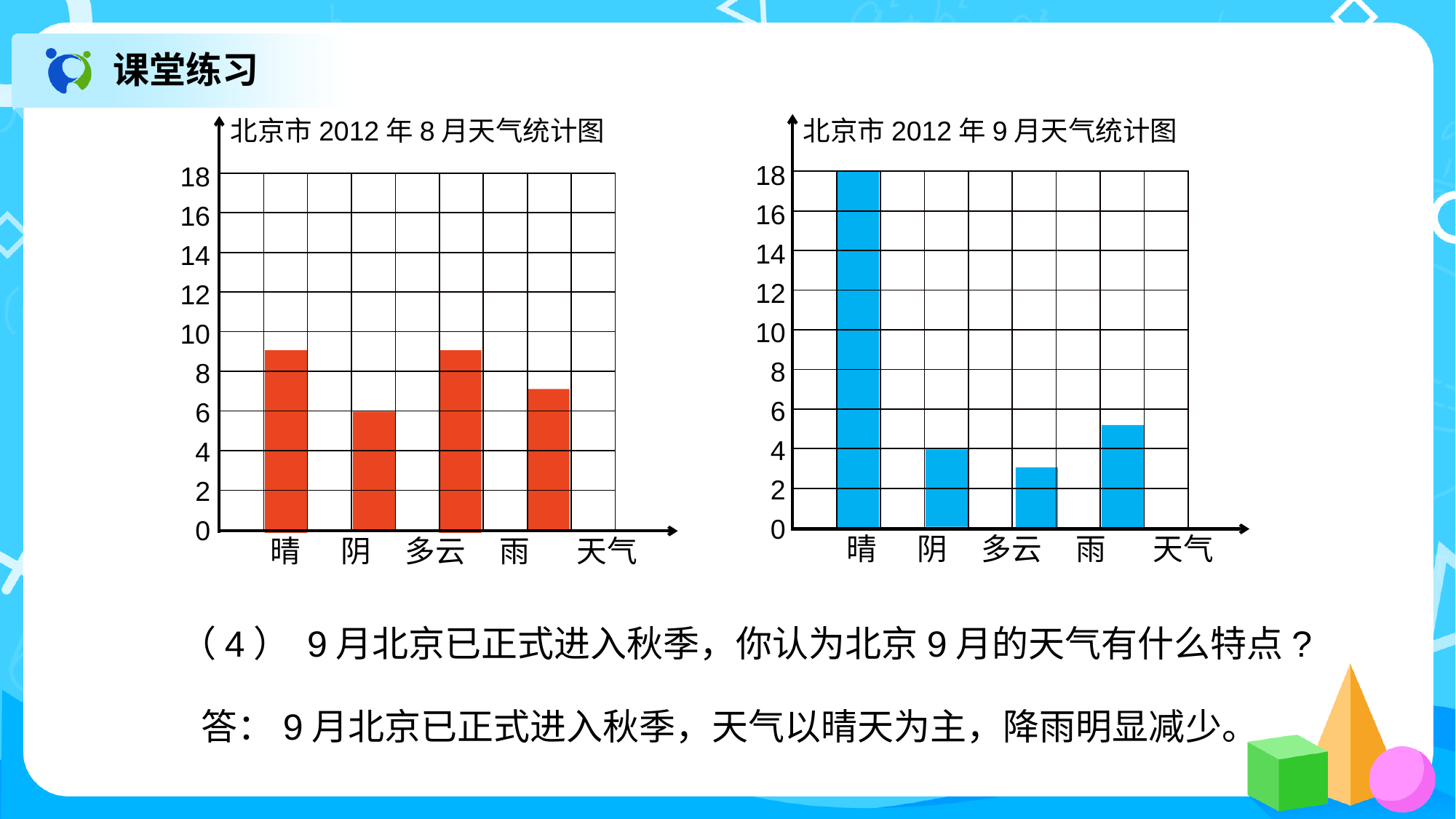

课堂练习
北京市2012年8月天气统计图
北京市2012年9月天气统计图
18
16
14
12
10
8
6
4
2
0
18
16
14
12
10
8
6
4
2
0
|  |  |  |  |  |  |  |  |  |
| --- | --- | --- | --- | --- | --- | --- | --- | --- |
|  |  |  |  |  |  |  |  |  |
|  |  |  |  |  |  |  |  |  |
|  |  |  |  |  |  |  |  |  |
|  |  |  |  |  |  |  |  |  |
|  |  |  |  |  |  |  |  |  |
|  |  |  |  |  |  |  |  |  |
|  |  |  |  |  |  |  |  |  |
|  |  |  |  |  |  |  |  |  |

|  |  |  |  |  |  |  |  |  |
| --- | --- | --- | --- | --- | --- | --- | --- | --- |
|  |  |  |  |  |  |  |  |  |
|  |  |  |  |  |  |  |  |  |
|  |  |  |  |  |  |  |  |  |
|  |  |  |  |  |  |  |  |  |
|  |  |  |  |  |  |  |  |  |
|  |  |  |  |  |  |  |  |  |
|  |  |  |  |  |  |  |  |  |
|  |  |  |  |  |  |  |  |  |

晴      阴     多云     雨       天气
晴      阴     多云     雨       天气
（4） 9月北京已正式进入秋季，你认为北京9月的天气有什么特点?
答：9月北京已正式进入秋季，天气以晴天为主，降雨明显减少。